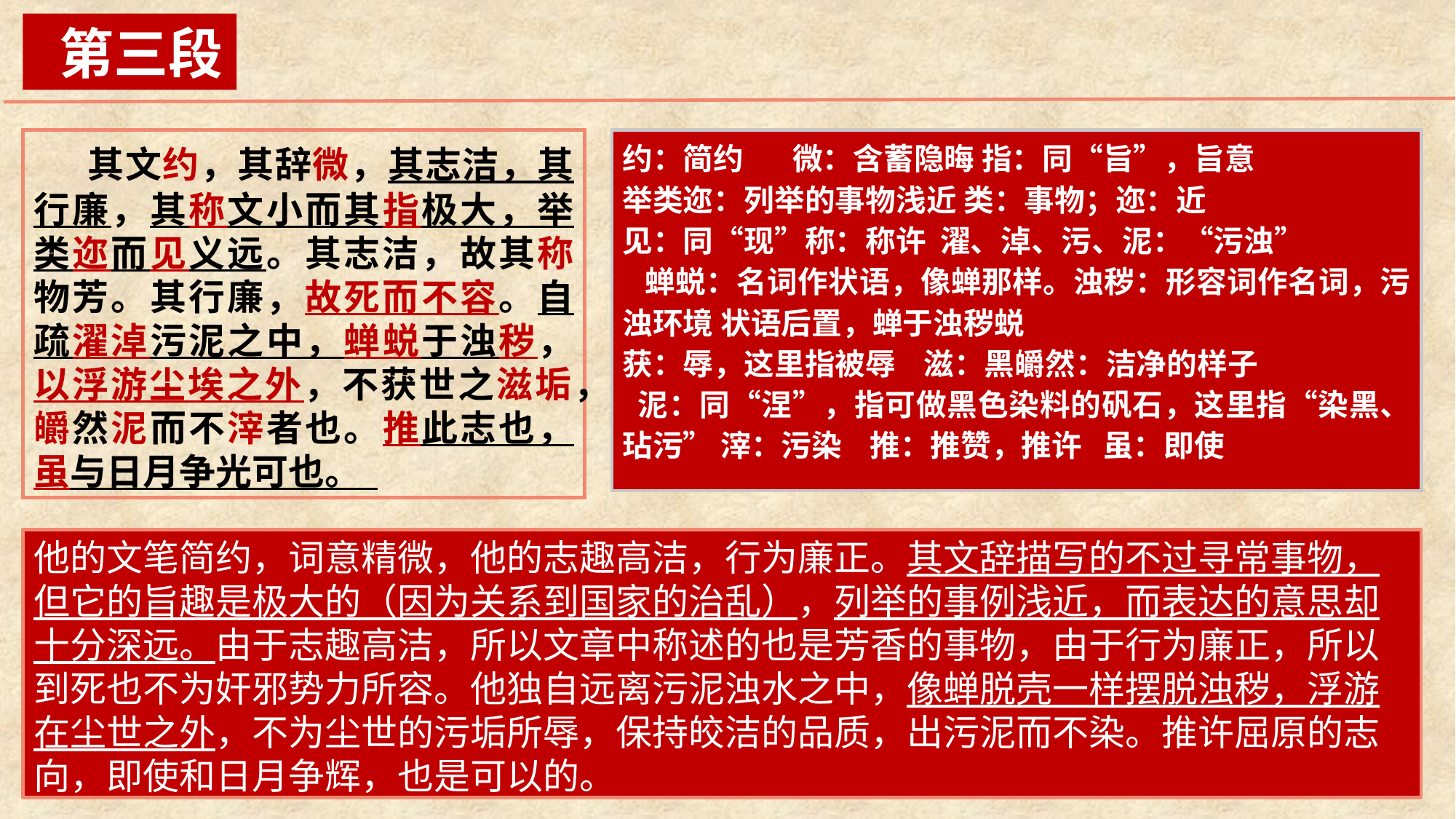

第三段
    其文约，其辞微，其志洁，其行廉，其称文小而其指极大，举类迩而见义远。其志洁，故其称物芳。其行廉，故死而不容。自疏濯淖污泥之中，蝉蜕于浊秽，以浮游尘埃之外，不获世之滋垢，皭然泥而不滓者也。推此志也，虽与日月争光可也。
约：简约       微：含蓄隐晦 指：同“旨”，旨意
举类迩：列举的事物浅近 类：事物；迩：近
见：同“现”称：称许  濯、淖、污、泥：“污浊”
  蝉蜕：名词作状语，像蝉那样。浊秽：形容词作名词，污浊环境 状语后置，蝉于浊秽蜕
获：辱，这里指被辱    滋：黑皭然：洁净的样子
 泥：同“涅”，指可做黑色染料的矾石，这里指“染黑、玷污” 滓：污染    推：推赞，推许   虽：即使
他的文笔简约，词意精微，他的志趣高洁，行为廉正。其文辞描写的不过寻常事物，但它的旨趣是极大的（因为关系到国家的治乱），列举的事例浅近，而表达的意思却十分深远。由于志趣高洁，所以文章中称述的也是芳香的事物，由于行为廉正，所以到死也不为奸邪势力所容。他独自远离污泥浊水之中，像蝉脱壳一样摆脱浊秽，浮游在尘世之外，不为尘世的污垢所辱，保持皎洁的品质，出污泥而不染。推许屈原的志向，即使和日月争辉，也是可以的。